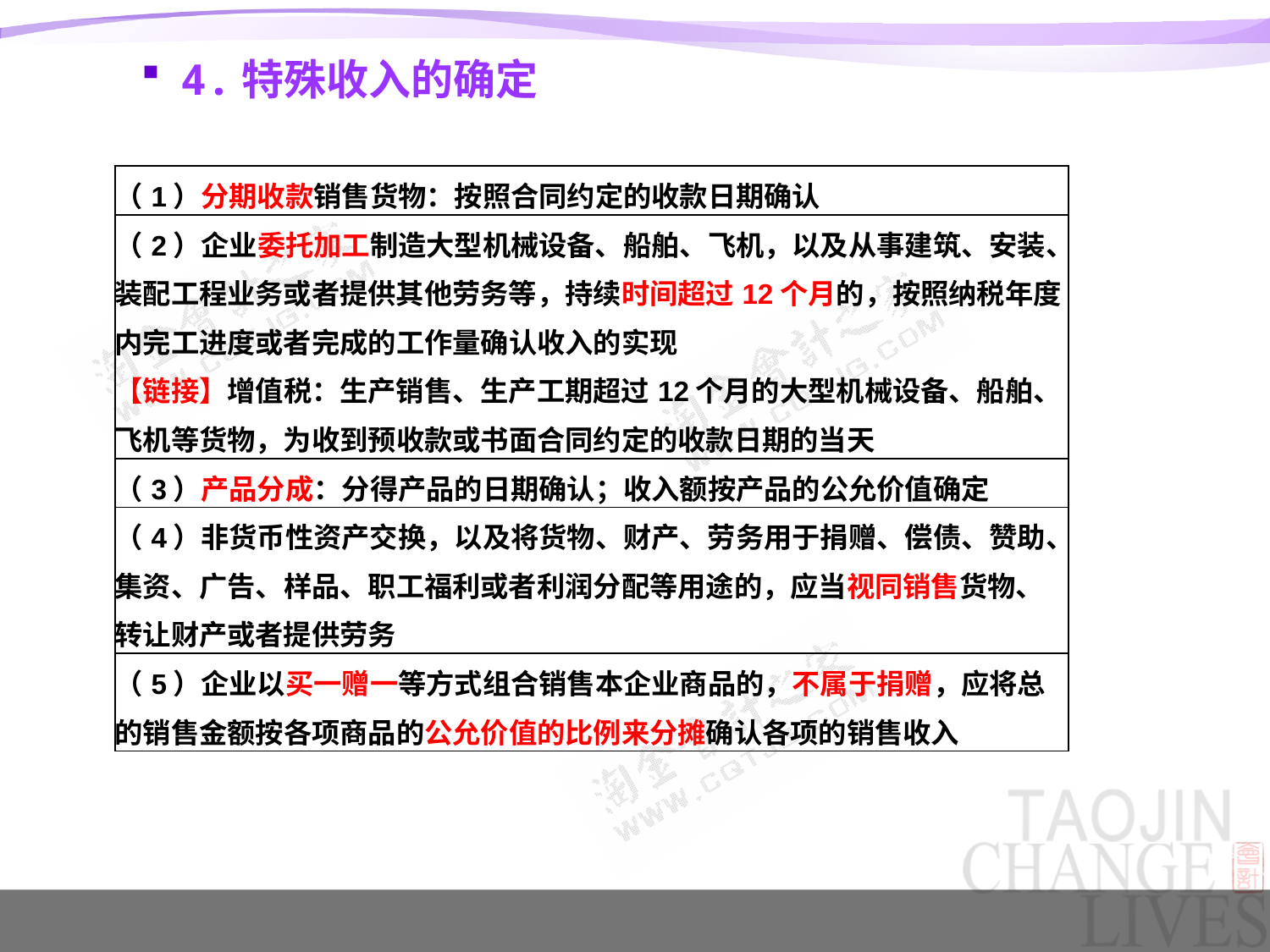

4.特殊收入的确定
| （1）分期收款销售货物：按照合同约定的收款日期确认 |
| --- |
| （2）企业委托加工制造大型机械设备、船舶、飞机，以及从事建筑、安装、装配工程业务或者提供其他劳务等，持续时间超过12个月的，按照纳税年度内完工进度或者完成的工作量确认收入的实现 【链接】增值税：生产销售、生产工期超过12个月的大型机械设备、船舶、飞机等货物，为收到预收款或书面合同约定的收款日期的当天 |
| （3）产品分成：分得产品的日期确认；收入额按产品的公允价值确定 |
| （4）非货币性资产交换，以及将货物、财产、劳务用于捐赠、偿债、赞助、集资、广告、样品、职工福利或者利润分配等用途的，应当视同销售货物、转让财产或者提供劳务 |
| （5）企业以买一赠一等方式组合销售本企业商品的，不属于捐赠，应将总的销售金额按各项商品的公允价值的比例来分摊确认各项的销售收入 |